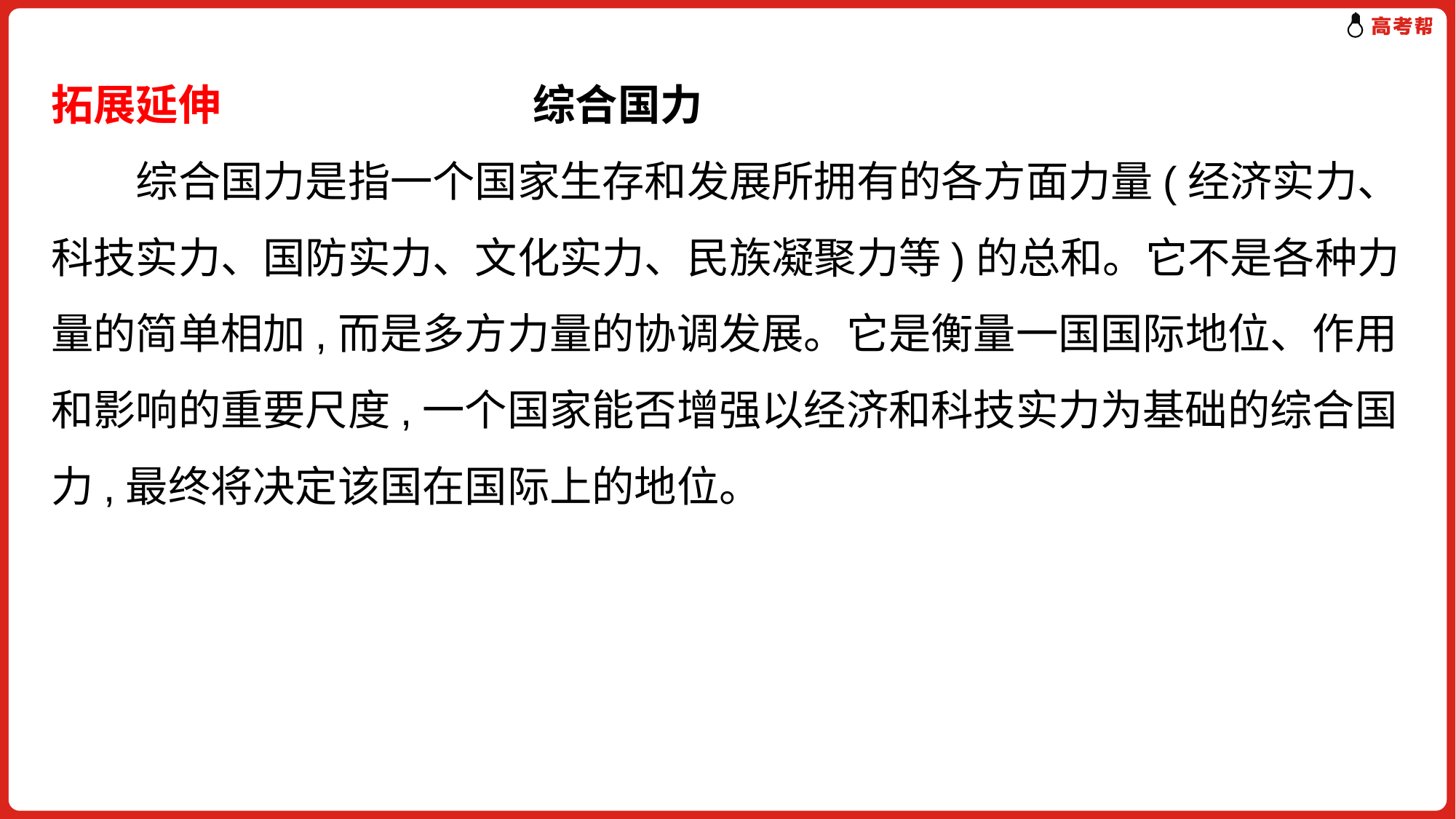

# 拓展延伸                                 综合国力 　　综合国力是指一个国家生存和发展所拥有的各方面力量(经济实力、科技实力、国防实力、文化实力、民族凝聚力等)的总和。它不是各种力量的简单相加,而是多方力量的协调发展。它是衡量一国国际地位、作用和影响的重要尺度,一个国家能否增强以经济和科技实力为基础的综合国力,最终将决定该国在国际上的地位。